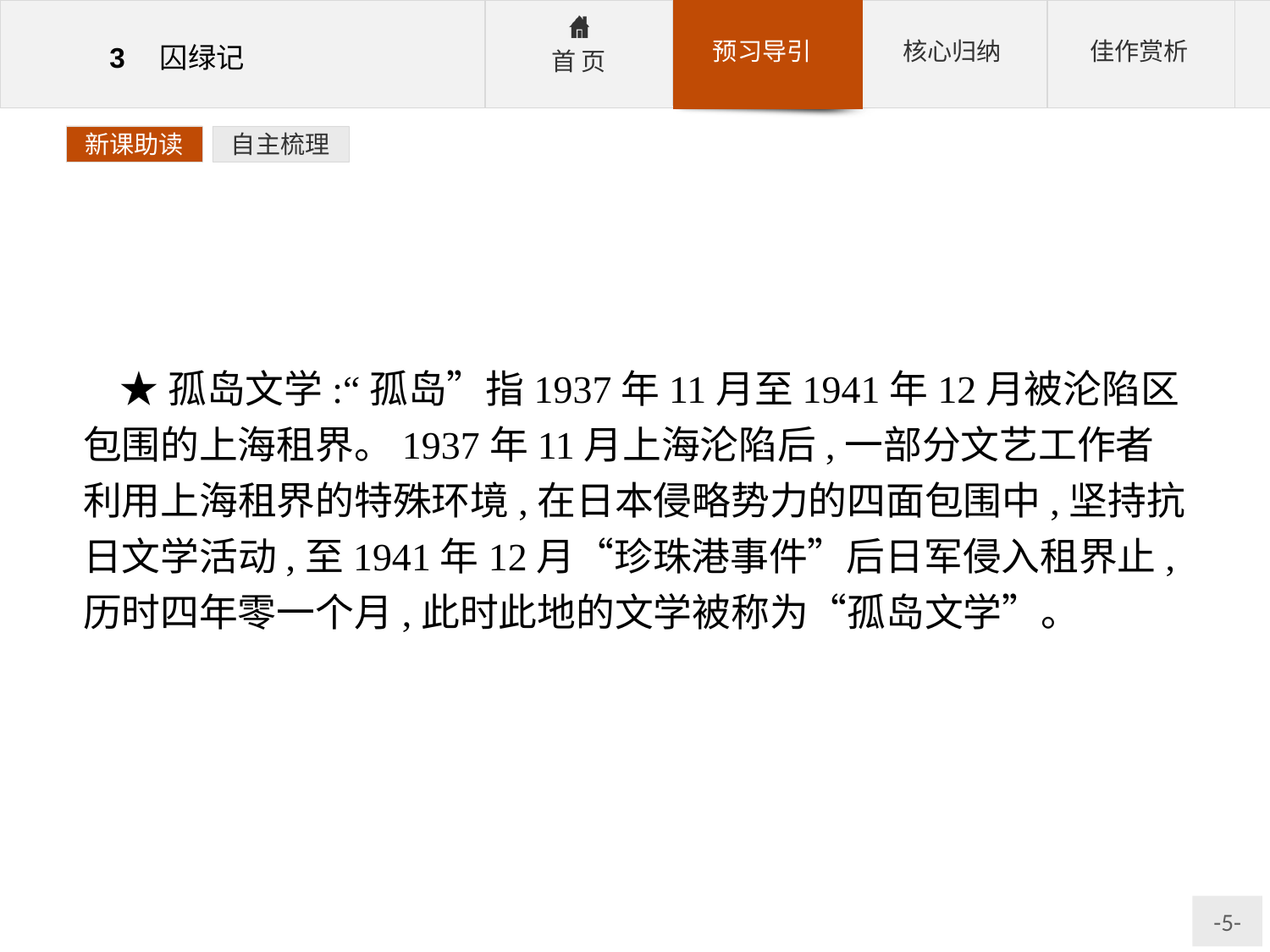

新课助读
自主梳理
★孤岛文学:“孤岛”指1937年11月至1941年12月被沦陷区包围的上海租界。1937年11月上海沦陷后,一部分文艺工作者利用上海租界的特殊环境,在日本侵略势力的四面包围中,坚持抗日文学活动,至1941年12月“珍珠港事件”后日军侵入租界止,历时四年零一个月,此时此地的文学被称为“孤岛文学”。